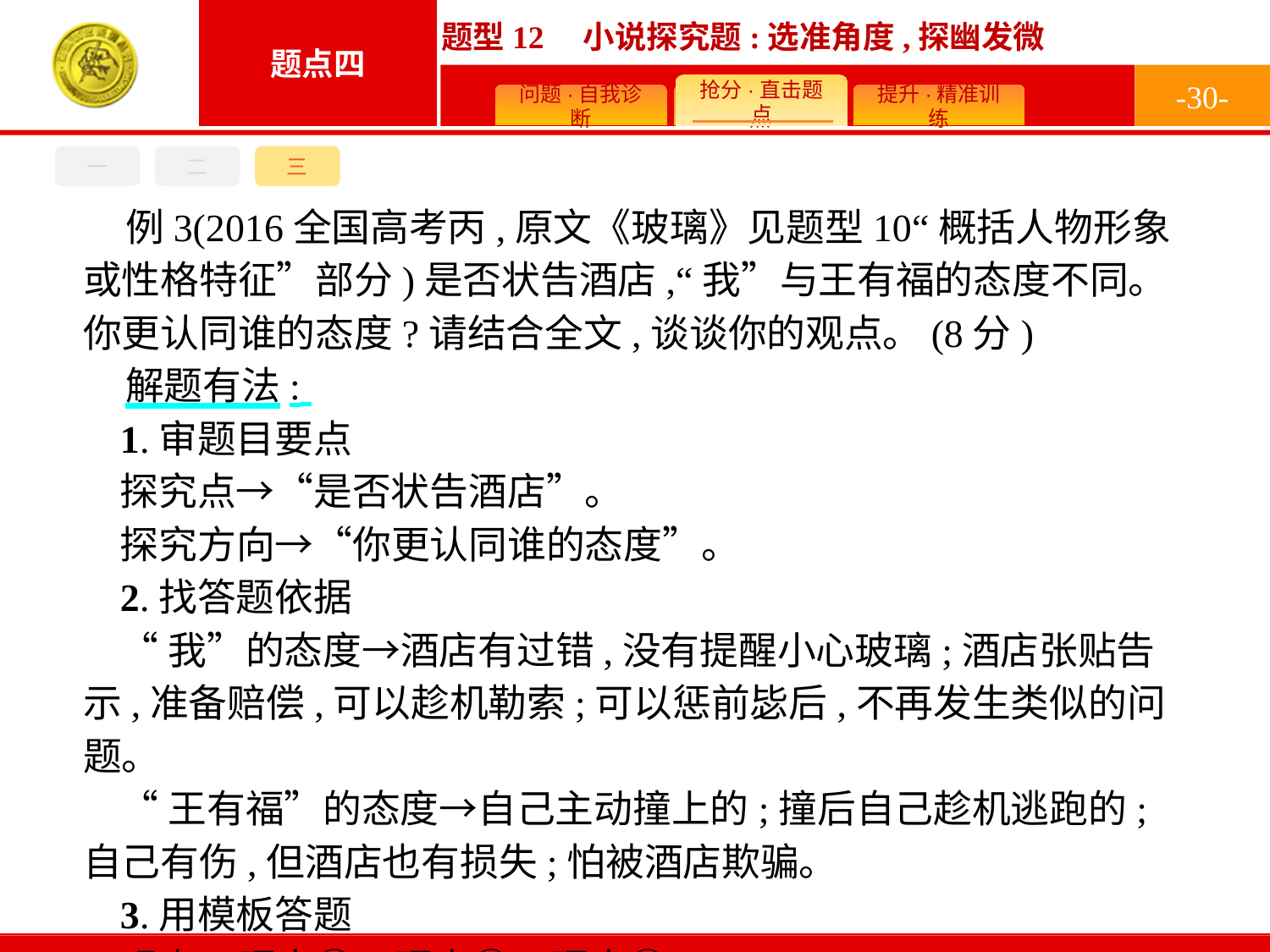

-30-
三
一
二
例3(2016全国高考丙,原文《玻璃》见题型10“概括人物形象或性格特征”部分)是否状告酒店,“我”与王有福的态度不同。你更认同谁的态度?请结合全文,谈谈你的观点。(8分)
解题有法:
1.审题目要点
探究点→“是否状告酒店”。
探究方向→“你更认同谁的态度”。
2.找答题依据
“我”的态度→酒店有过错,没有提醒小心玻璃;酒店张贴告示,准备赔偿,可以趁机勒索;可以惩前毖后,不再发生类似的问题。
“王有福”的态度→自己主动撞上的;撞后自己趁机逃跑的;自己有伤,但酒店也有损失;怕被酒店欺骗。
3.用模板答题
观点+理由①+理由②+理由③。